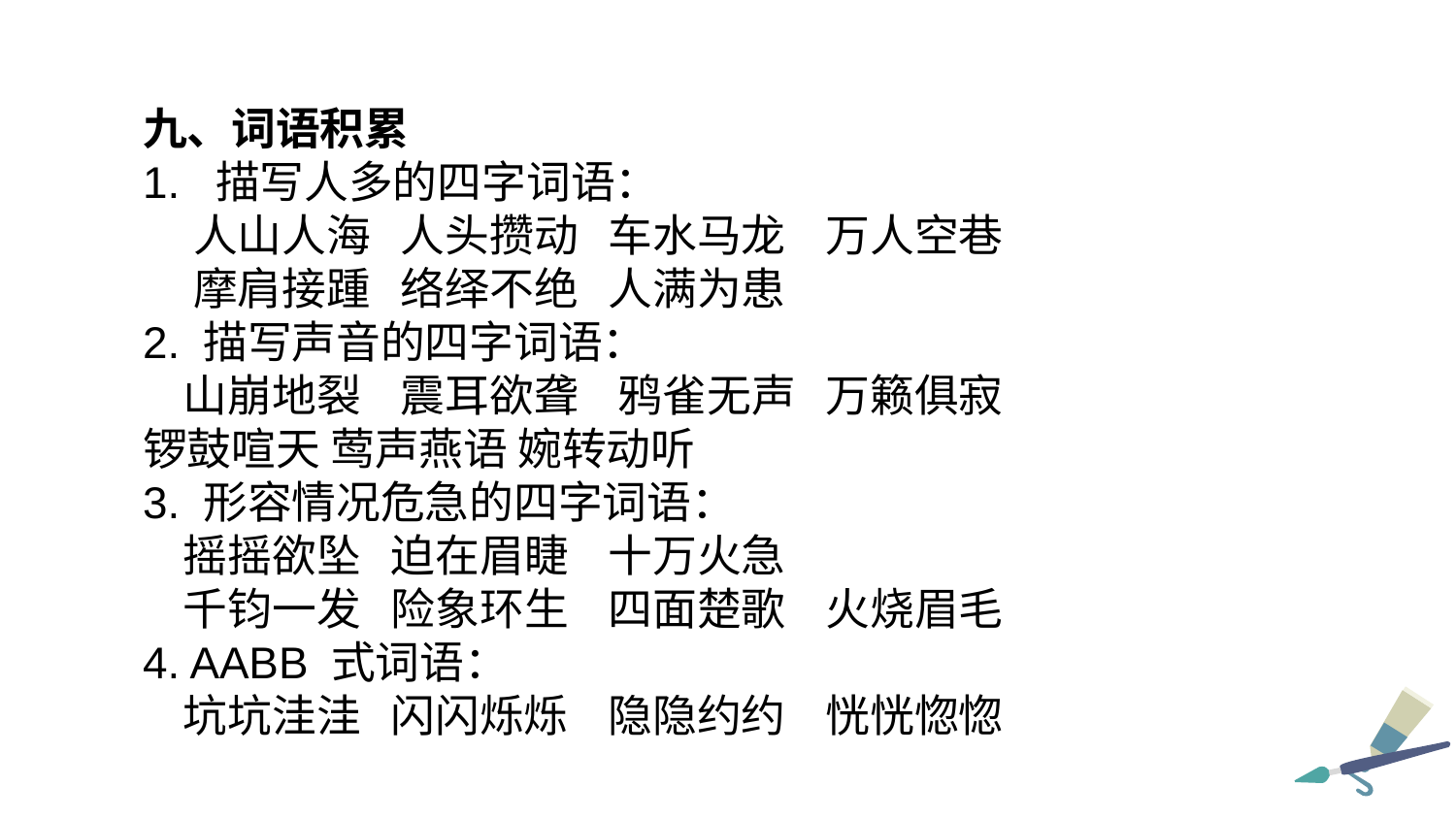

九、词语积累
描写人多的四字词语：
    人山人海   人头攒动   车水马龙    万人空巷
    摩肩接踵   络绎不绝   人满为患
2. 描写声音的四字词语：
   山崩地裂    震耳欲聋    鸦雀无声   万籁俱寂
锣鼓喧天 莺声燕语 婉转动听
3. 形容情况危急的四字词语：
   摇摇欲坠   迫在眉睫    十万火急
   千钧一发   险象环生    四面楚歌    火烧眉毛
4. AABB 式词语：
   坑坑洼洼   闪闪烁烁    隐隐约约    恍恍惚惚